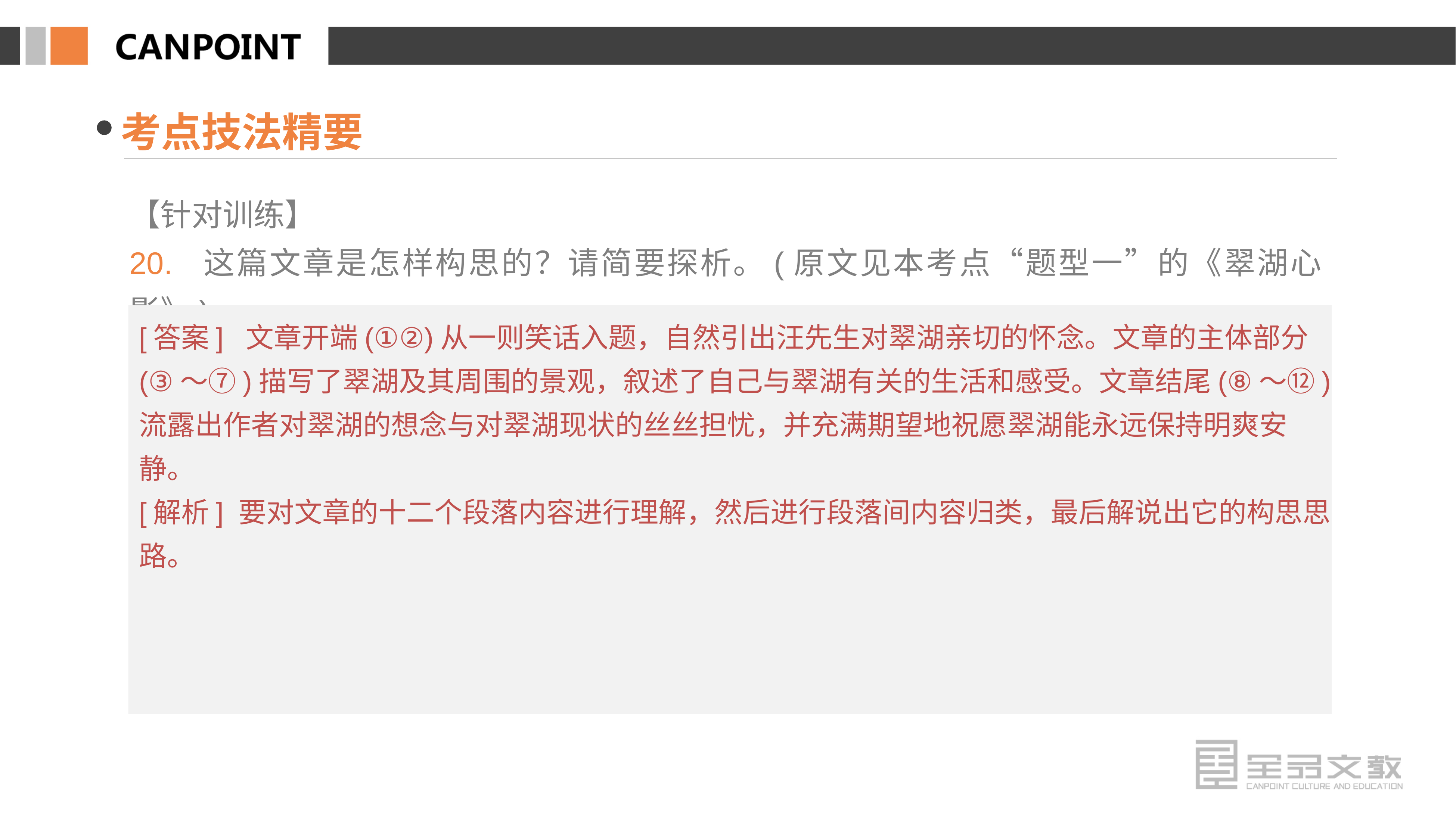

考点技法精要

【针对训练】
20.  这篇文章是怎样构思的？请简要探析。(原文见本考点“题型一”的《翠湖心影》)

[答案]  文章开端(①②)从一则笑话入题，自然引出汪先生对翠湖亲切的怀念。文章的主体部分(③～⑦)描写了翠湖及其周围的景观，叙述了自己与翠湖有关的生活和感受。文章结尾(⑧～⑫)流露出作者对翠湖的想念与对翠湖现状的丝丝担忧，并充满期望地祝愿翠湖能永远保持明爽安静。
[解析] 要对文章的十二个段落内容进行理解，然后进行段落间内容归类，最后解说出它的构思思路。